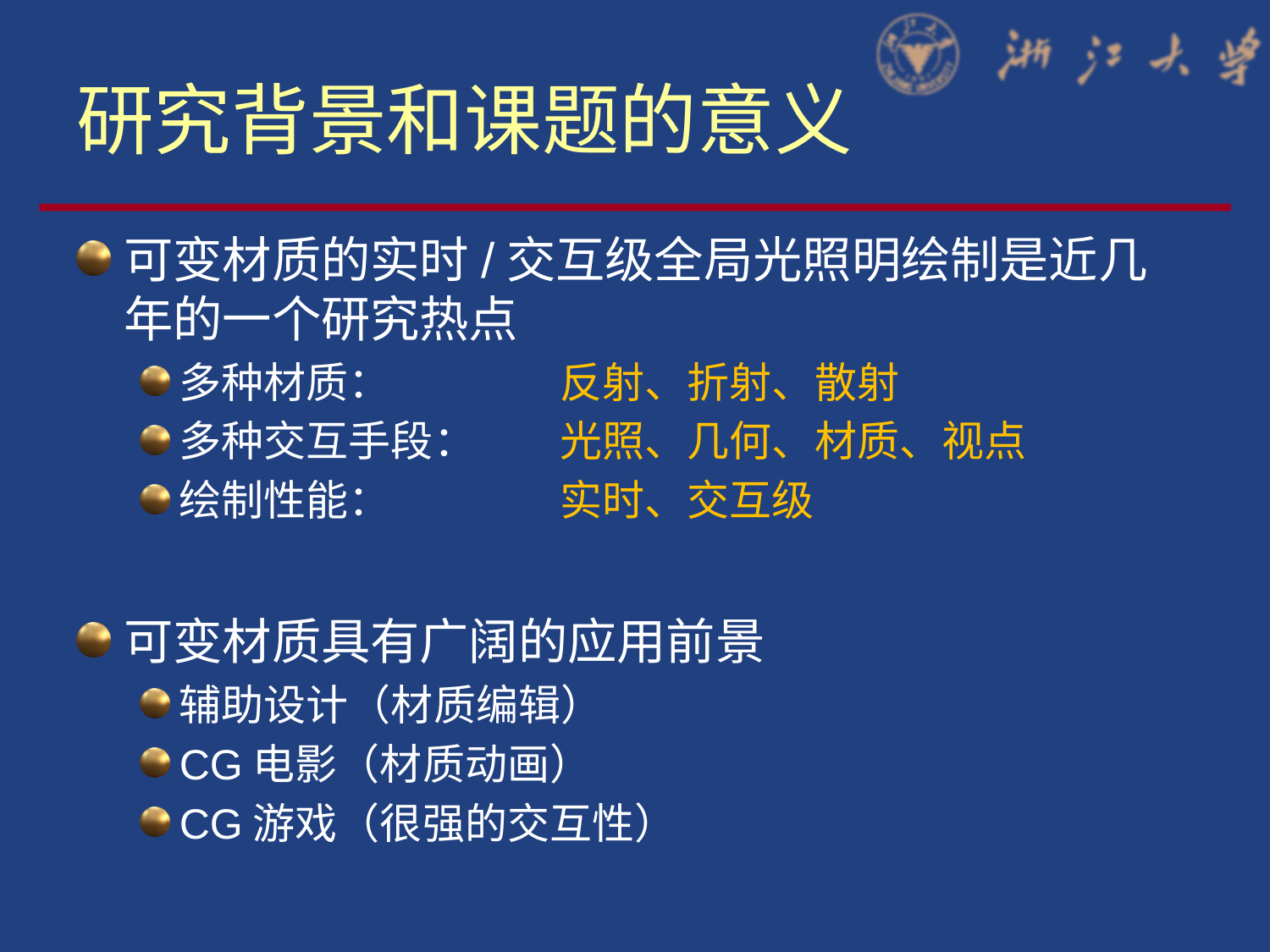

# 研究背景和课题的意义
可变材质的实时/交互级全局光照明绘制是近几年的一个研究热点
多种材质：		反射、折射、散射
多种交互手段：	光照、几何、材质、视点
绘制性能：		实时、交互级

可变材质具有广阔的应用前景
辅助设计（材质编辑）
CG电影（材质动画）
CG游戏（很强的交互性）